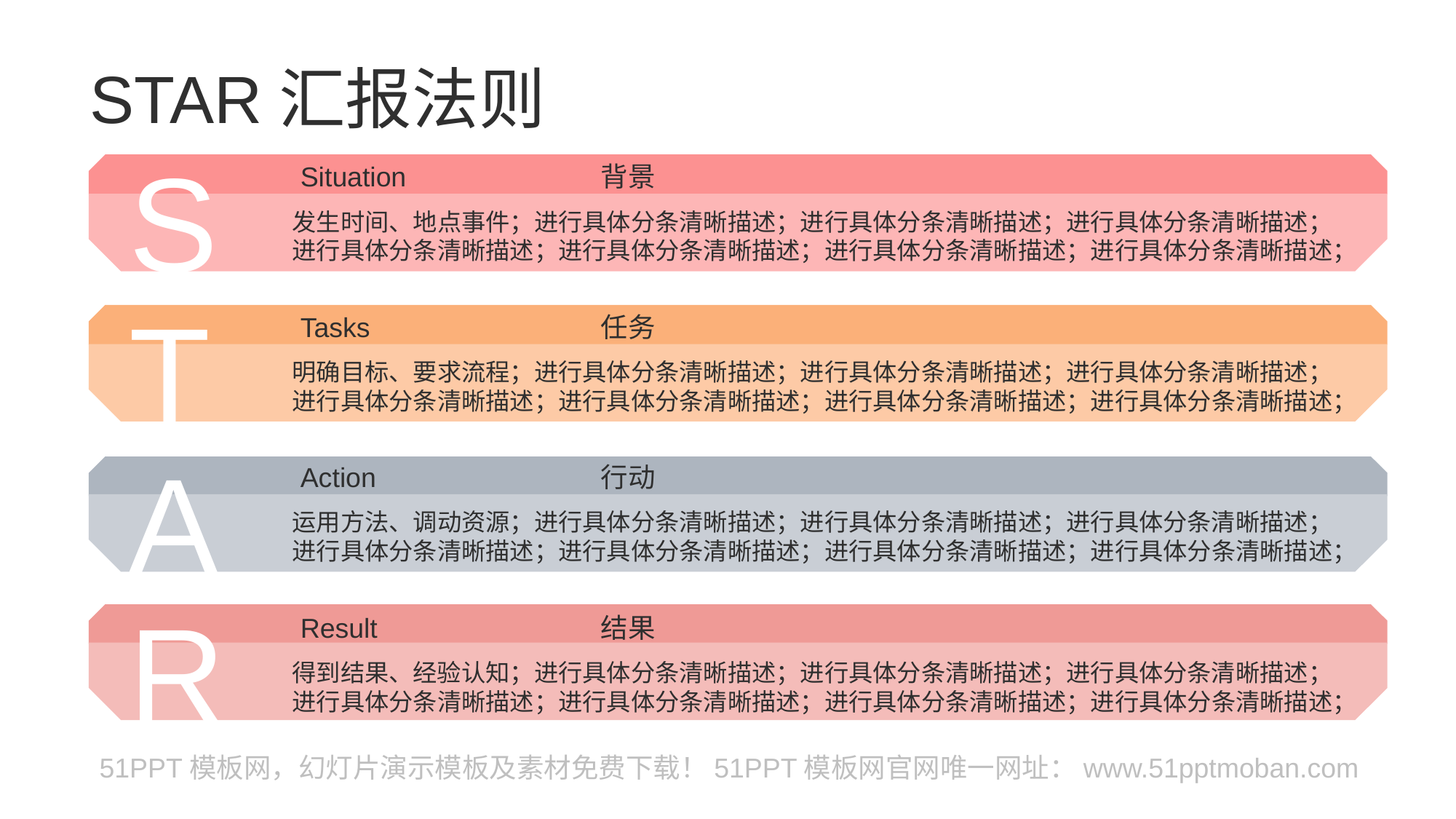

STAR汇报法则
S
Situation
背景

发生时间、地点事件；进行具体分条清晰描述；进行具体分条清晰描述；进行具体分条清晰描述；进行具体分条清晰描述；进行具体分条清晰描述；进行具体分条清晰描述；进行具体分条清晰描述；
T
Tasks
任务

明确目标、要求流程；进行具体分条清晰描述；进行具体分条清晰描述；进行具体分条清晰描述；进行具体分条清晰描述；进行具体分条清晰描述；进行具体分条清晰描述；进行具体分条清晰描述；
A
Action
行动

运用方法、调动资源；进行具体分条清晰描述；进行具体分条清晰描述；进行具体分条清晰描述；进行具体分条清晰描述；进行具体分条清晰描述；进行具体分条清晰描述；进行具体分条清晰描述；
R

Result
结果

得到结果、经验认知；进行具体分条清晰描述；进行具体分条清晰描述；进行具体分条清晰描述；进行具体分条清晰描述；进行具体分条清晰描述；进行具体分条清晰描述；进行具体分条清晰描述；
51PPT模板网，幻灯片演示模板及素材免费下载！51PPT模板网官网唯一网址：www.51pptmoban.com